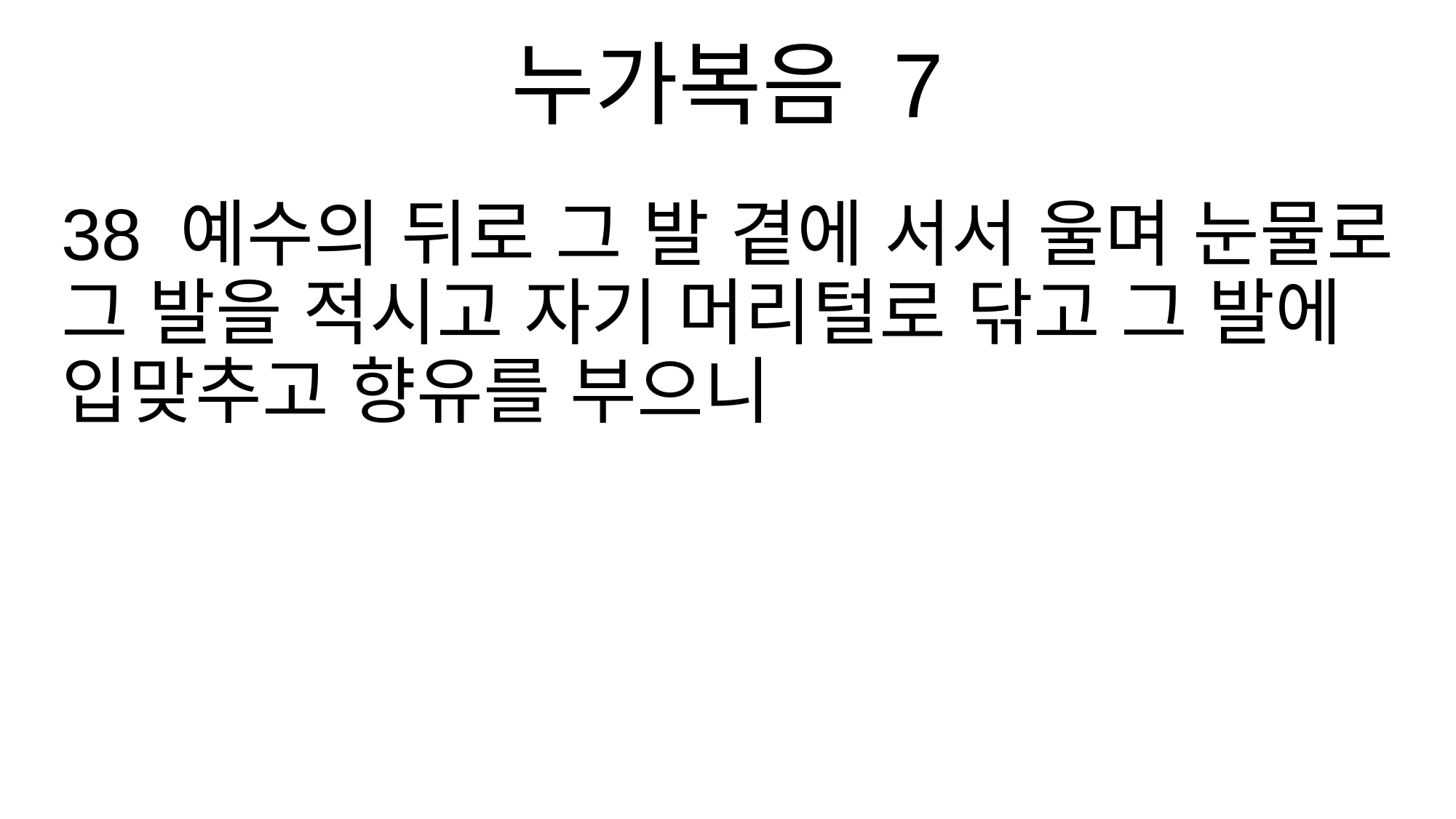

누가복음 7
38 예수의 뒤로 그 발 곁에 서서 울며 눈물로 그 발을 적시고 자기 머리털로 닦고 그 발에 입맞추고 향유를 부으니